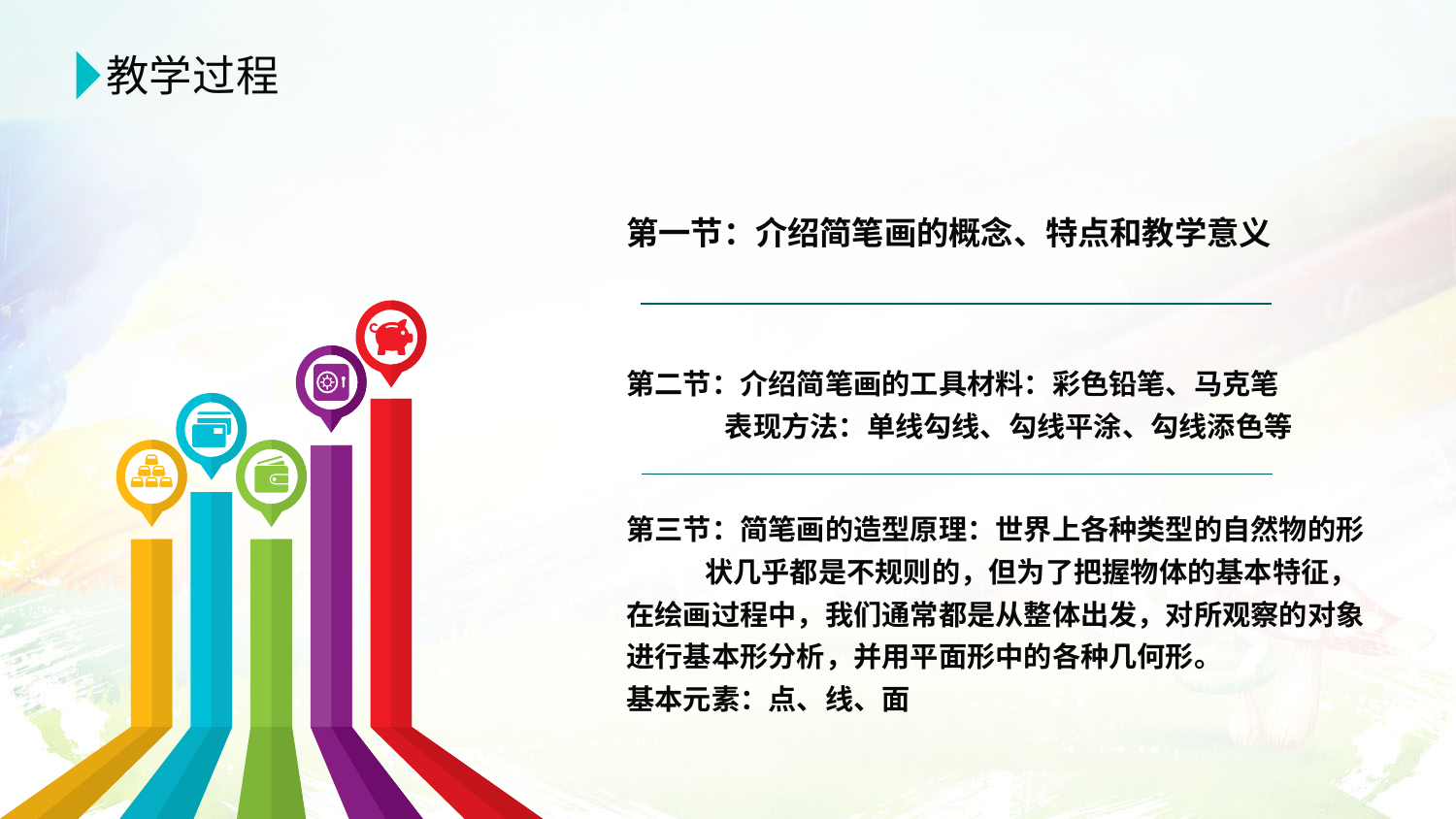

教学过程

第一节：介绍简笔画的概念、特点和教学意义

第二节：介绍简笔画的工具材料：彩色铅笔、马克笔
              表现方法：单线勾线、勾线平涂、勾线添色等
第三节：简笔画的造型原理：世界上各种类型的自然物的形              状几乎都是不规则的，但为了把握物体的基本特征，在绘画过程中，我们通常都是从整体出发，对所观察的对象进行基本形分析，并用平面形中的各种几何形。
基本元素：点、线、面